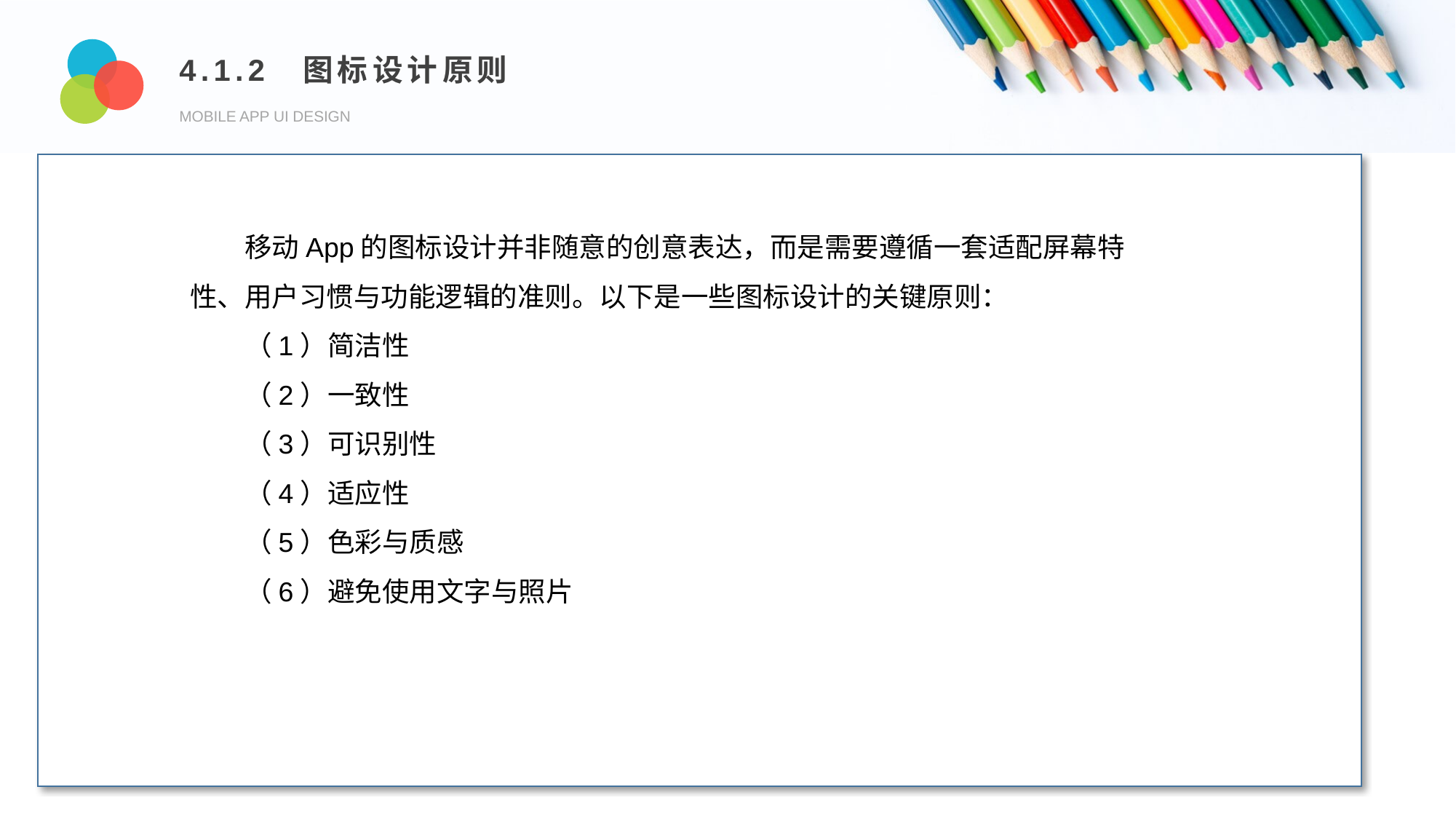

4.1.2  图标设计原则
MOBILE APP UI DESIGN
Design and Production
移动App的图标设计并非随意的创意表达，而是需要遵循一套适配屏幕特性、用户习惯与功能逻辑的准则。以下是一些图标设计的关键原则：
（1）简洁性
（2）一致性
（3）可识别性
（4）适应性
（5）色彩与质感
（6）避免使用文字与照片